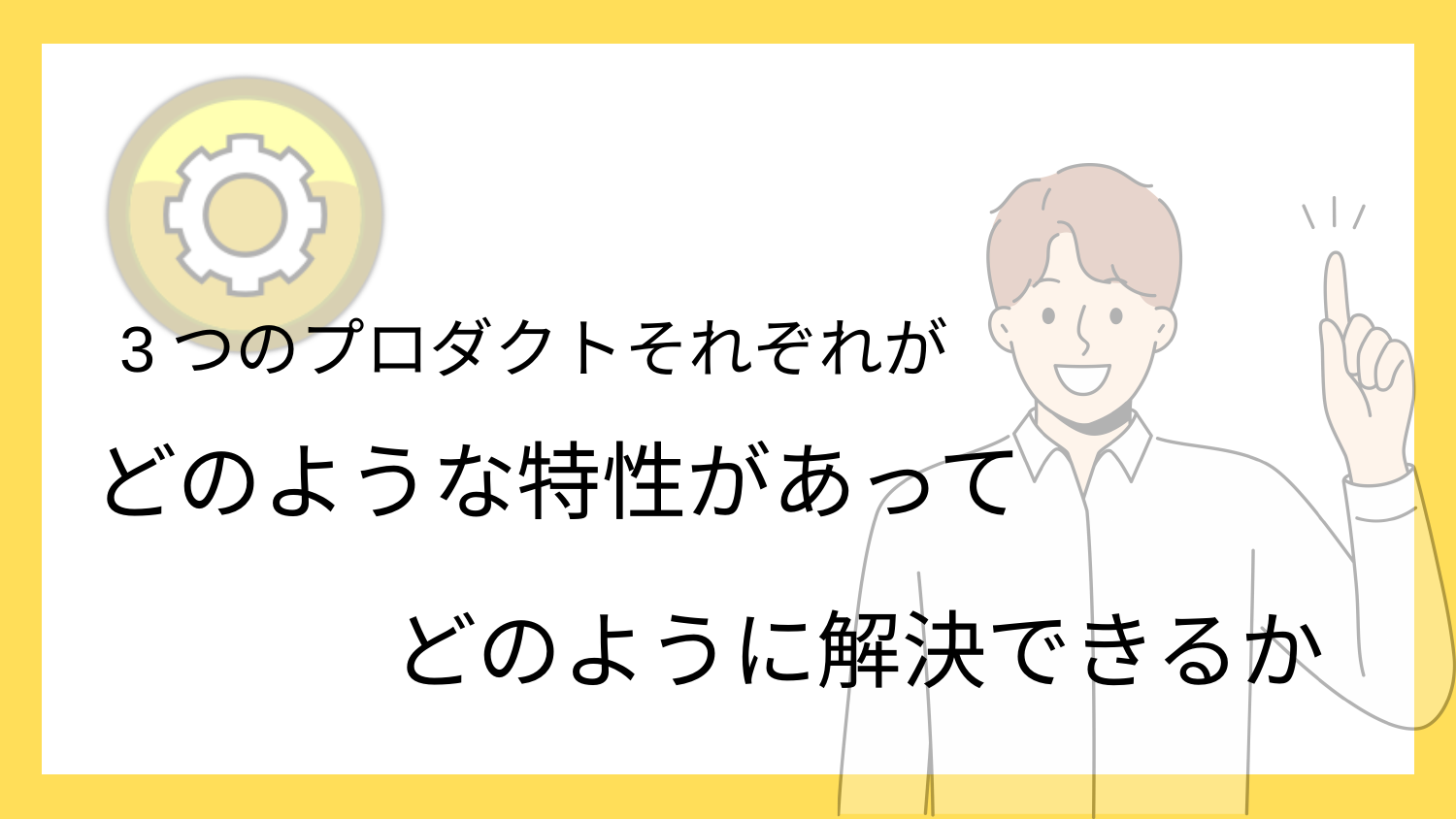

3つのプロダクトそれぞれが
どのような特性があって
どのように解決できるか